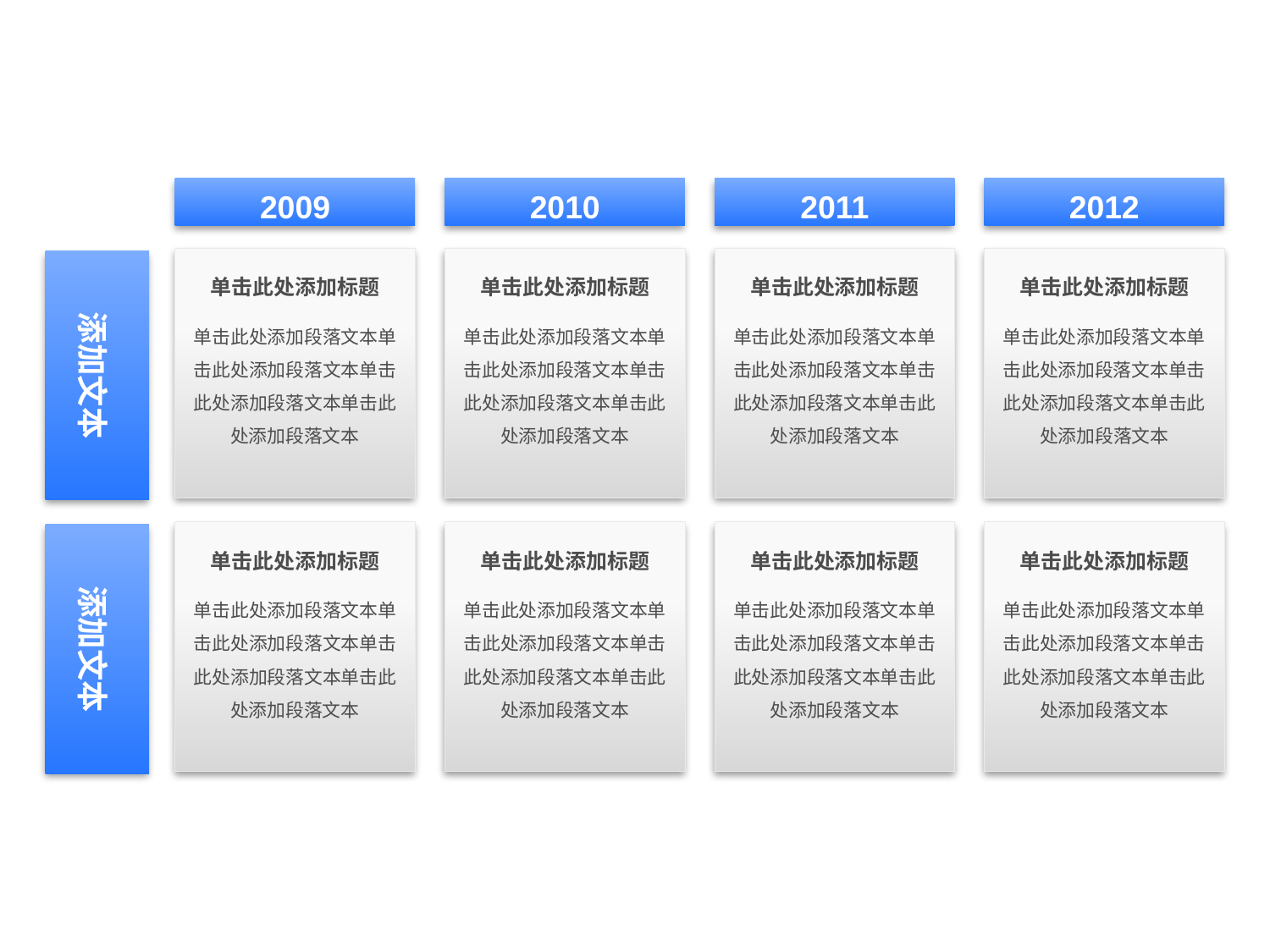

2009
2010
2011
2012

单击此处添加标题
单击此处添加段落文本单击此处添加段落文本单击此处添加段落文本单击此处添加段落文本

单击此处添加标题
单击此处添加段落文本单击此处添加段落文本单击此处添加段落文本单击此处添加段落文本

单击此处添加标题
单击此处添加段落文本单击此处添加段落文本单击此处添加段落文本单击此处添加段落文本

单击此处添加标题
单击此处添加段落文本单击此处添加段落文本单击此处添加段落文本单击此处添加段落文本
添加文本

单击此处添加标题
单击此处添加段落文本单击此处添加段落文本单击此处添加段落文本单击此处添加段落文本

单击此处添加标题
单击此处添加段落文本单击此处添加段落文本单击此处添加段落文本单击此处添加段落文本

单击此处添加标题
单击此处添加段落文本单击此处添加段落文本单击此处添加段落文本单击此处添加段落文本

单击此处添加标题
单击此处添加段落文本单击此处添加段落文本单击此处添加段落文本单击此处添加段落文本
添加文本